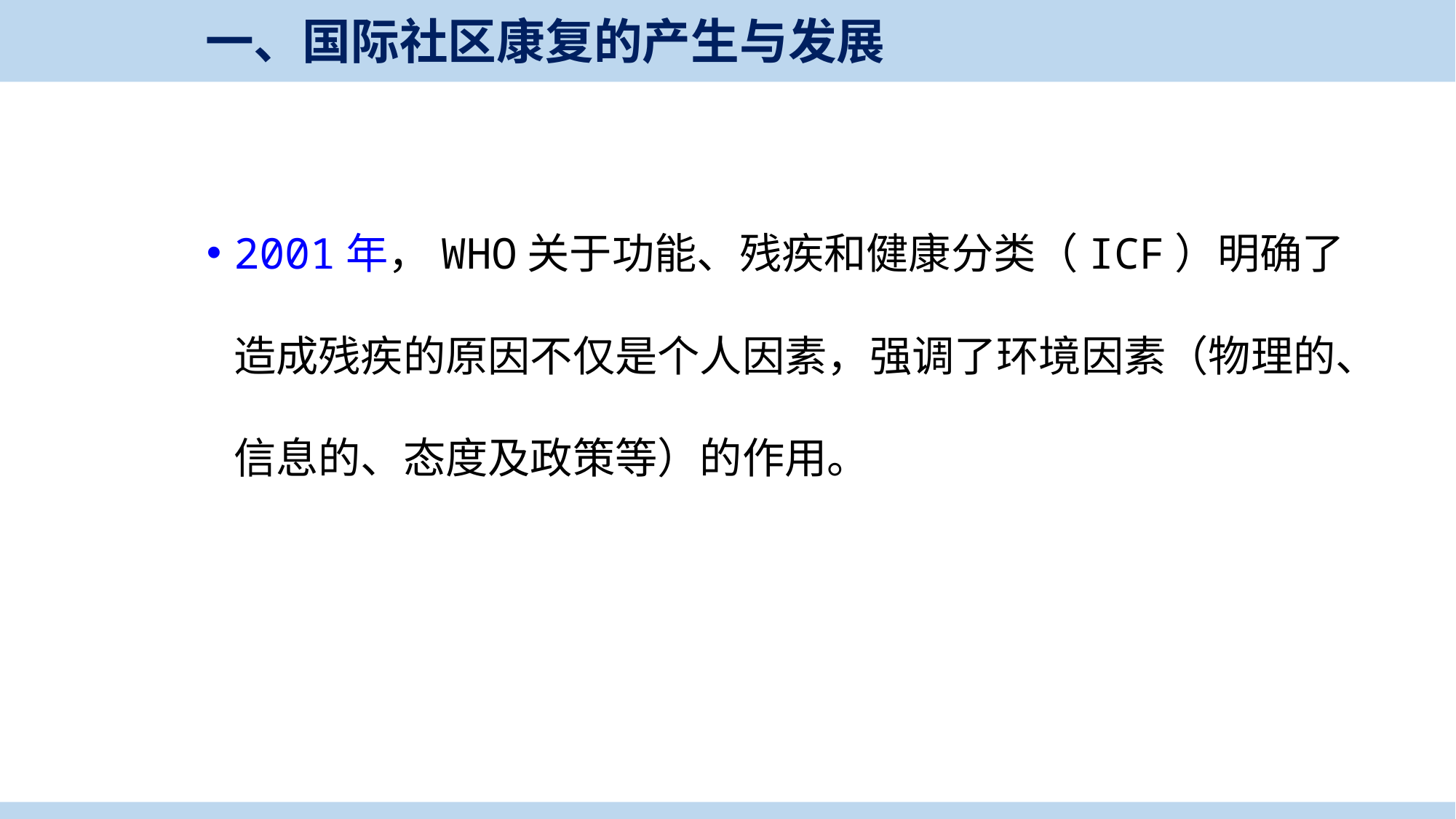

一、国际社区康复的产生与发展
2001年，WHO关于功能、残疾和健康分类（ICF）明确了造成残疾的原因不仅是个人因素，强调了环境因素（物理的、信息的、态度及政策等）的作用。